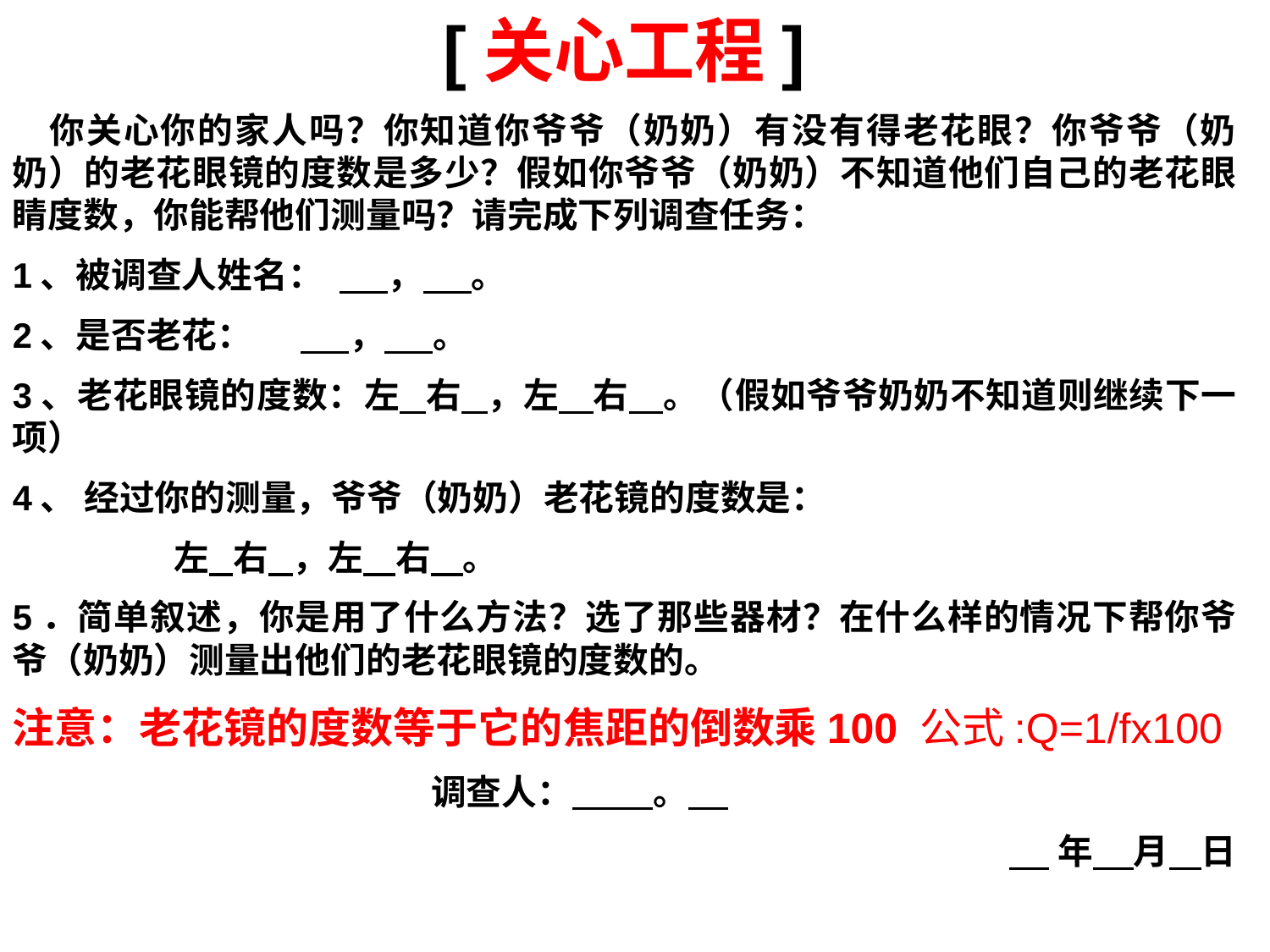

[关心工程]
    你关心你的家人吗？你知道你爷爷（奶奶）有没有得老花眼？你爷爷（奶奶）的老花眼镜的度数是多少？假如你爷爷（奶奶）不知道他们自己的老花眼睛度数，你能帮他们测量吗？请完成下列调查任务：
1、被调查人姓名：        ，      。
2、是否老花：            ，      。
3、老花眼镜的度数：左   右   ，左    右    。（假如爷爷奶奶不知道则继续下一项）
4、 经过你的测量，爷爷（奶奶）老花镜的度数是：
                   左   右   ，左    右    。
5．简单叙述，你是用了什么方法？选了那些器材？在什么样的情况下帮你爷爷（奶奶）测量出他们的老花眼镜的度数的。
注意：老花镜的度数等于它的焦距的倒数乘100 公式:Q=1/fx100
                                                   调查人：          。
     年     月    日